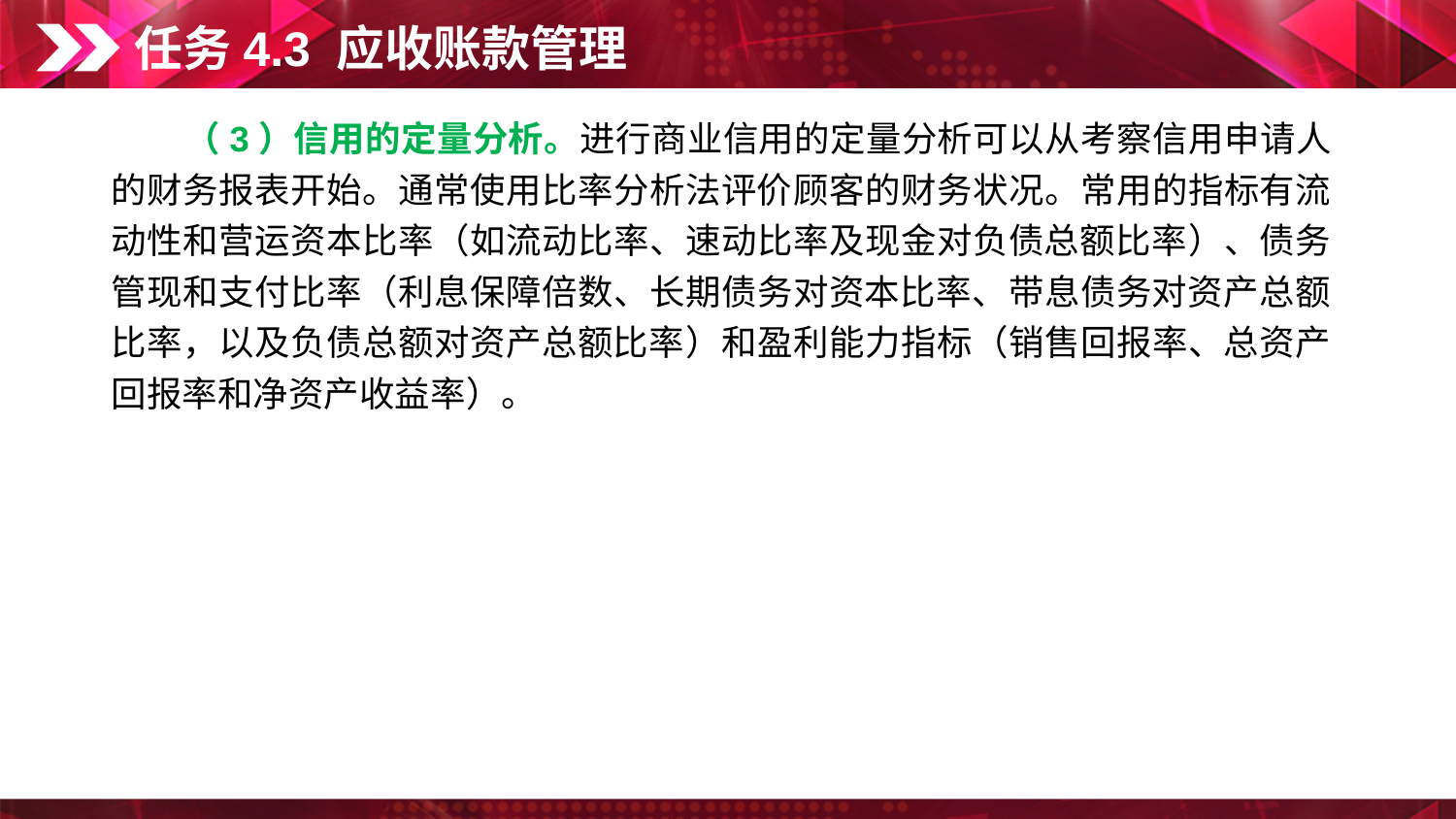

任务4.3 应收账款管理

　　（3）信用的定量分析。进行商业信用的定量分析可以从考察信用申请人的财务报表开始。通常使用比率分析法评价顾客的财务状况。常用的指标有流动性和营运资本比率（如流动比率、速动比率及现金对负债总额比率）、债务管现和支付比率（利息保障倍数、长期债务对资本比率、带息债务对资产总额比率，以及负债总额对资产总额比率）和盈利能力指标（销售回报率、总资产回报率和净资产收益率）。